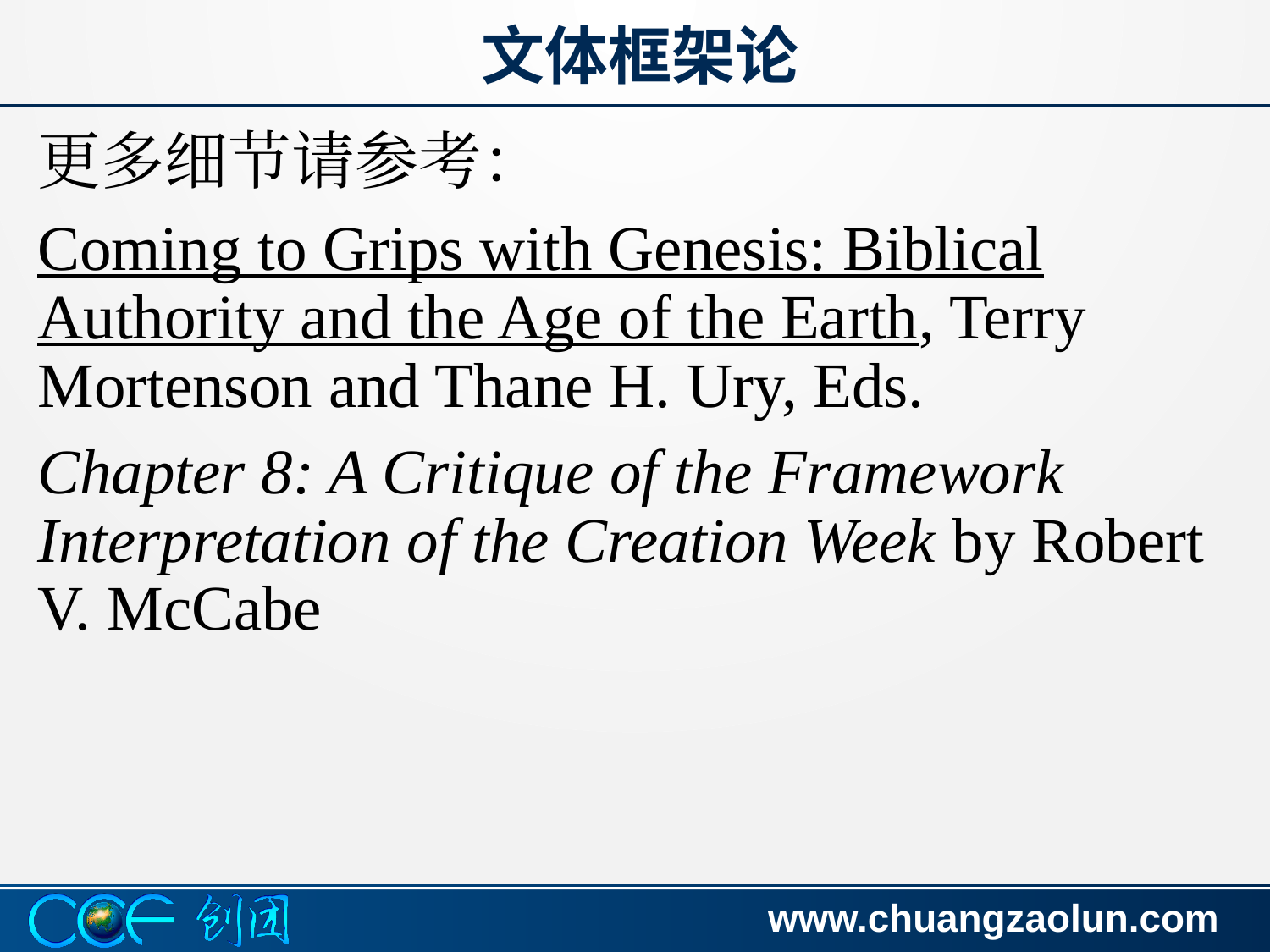

文体框架论
更多细节请参考：
Coming to Grips with Genesis: Biblical Authority and the Age of the Earth, Terry Mortenson and Thane H. Ury, Eds.
Chapter 8: A Critique of the Framework Interpretation of the Creation Week by Robert V. McCabe